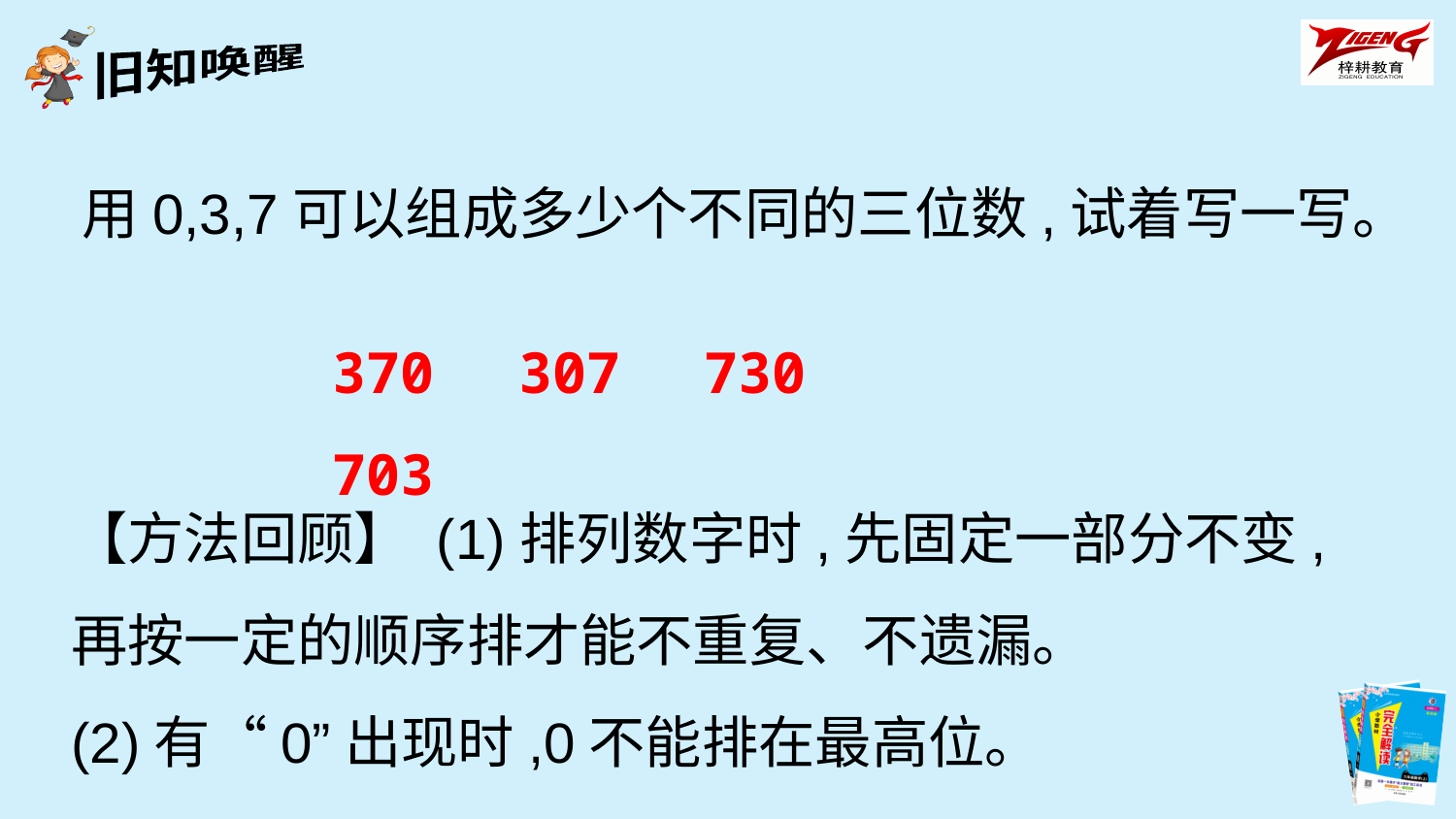

用0,3,7可以组成多少个不同的三位数,试着写一写。
370　307　730　703
【方法回顾】 (1)排列数字时,先固定一部分不变,再按一定的顺序排才能不重复、不遗漏。
(2)有“0”出现时,0不能排在最高位。